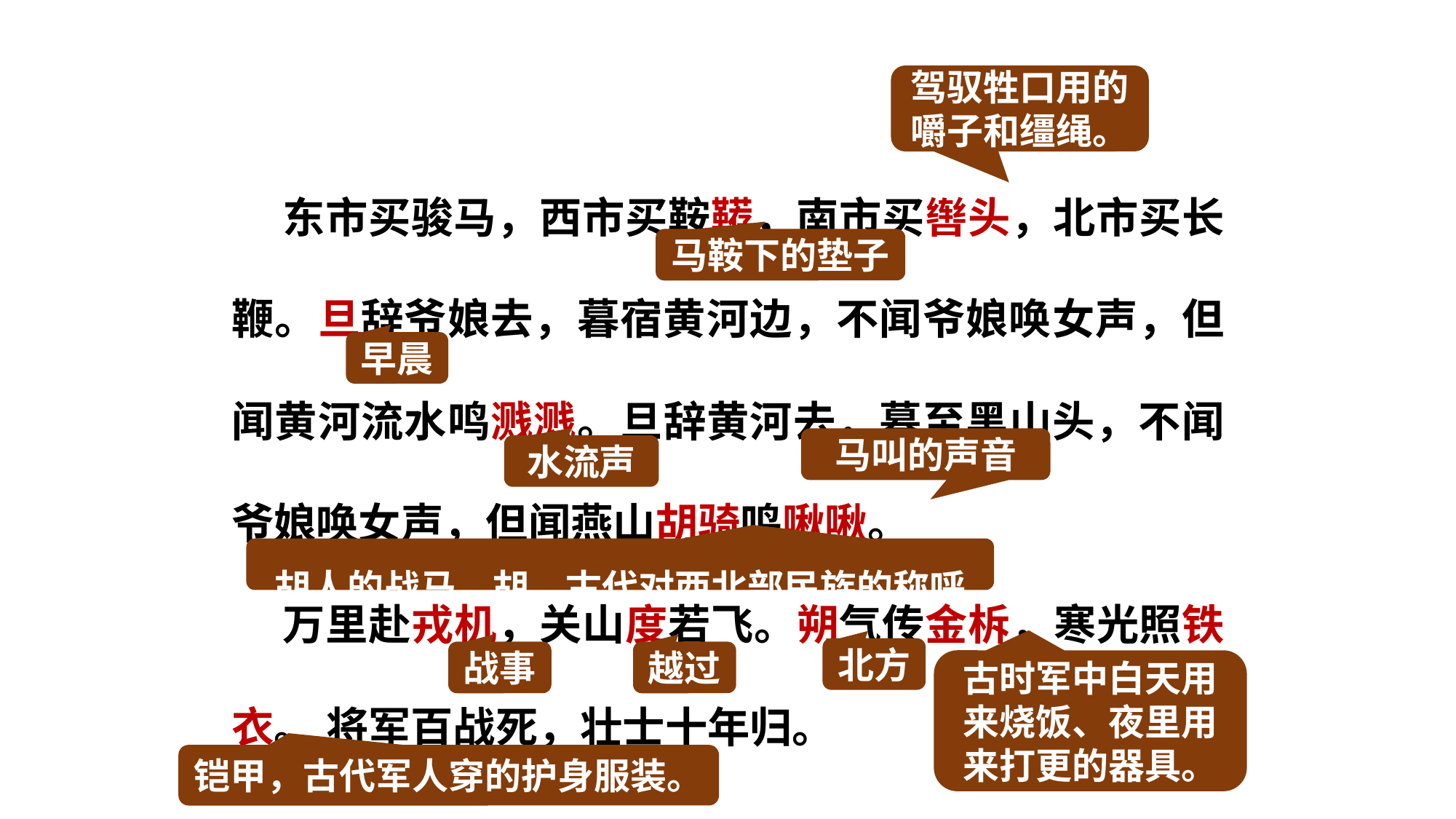

驾驭牲口用的嚼子和缰绳。
    东市买骏马，西市买鞍鞯，南市买辔头，北市买长鞭。旦辞爷娘去，暮宿黄河边，不闻爷娘唤女声，但闻黄河流水鸣溅溅。旦辞黄河去，暮至黑山头，不闻爷娘唤女声，但闻燕山胡骑鸣啾啾。
    万里赴戎机，关山度若飞。朔气传金柝，寒光照铁衣。 将军百战死，壮士十年归。
马鞍下的垫子
早晨
马叫的声音
水流声

胡人的战马。胡，古代对西北部民族的称呼。
北方
战事
越过
古时军中白天用来烧饭、夜里用来打更的器具。
铠甲，古代军人穿的护身服装。